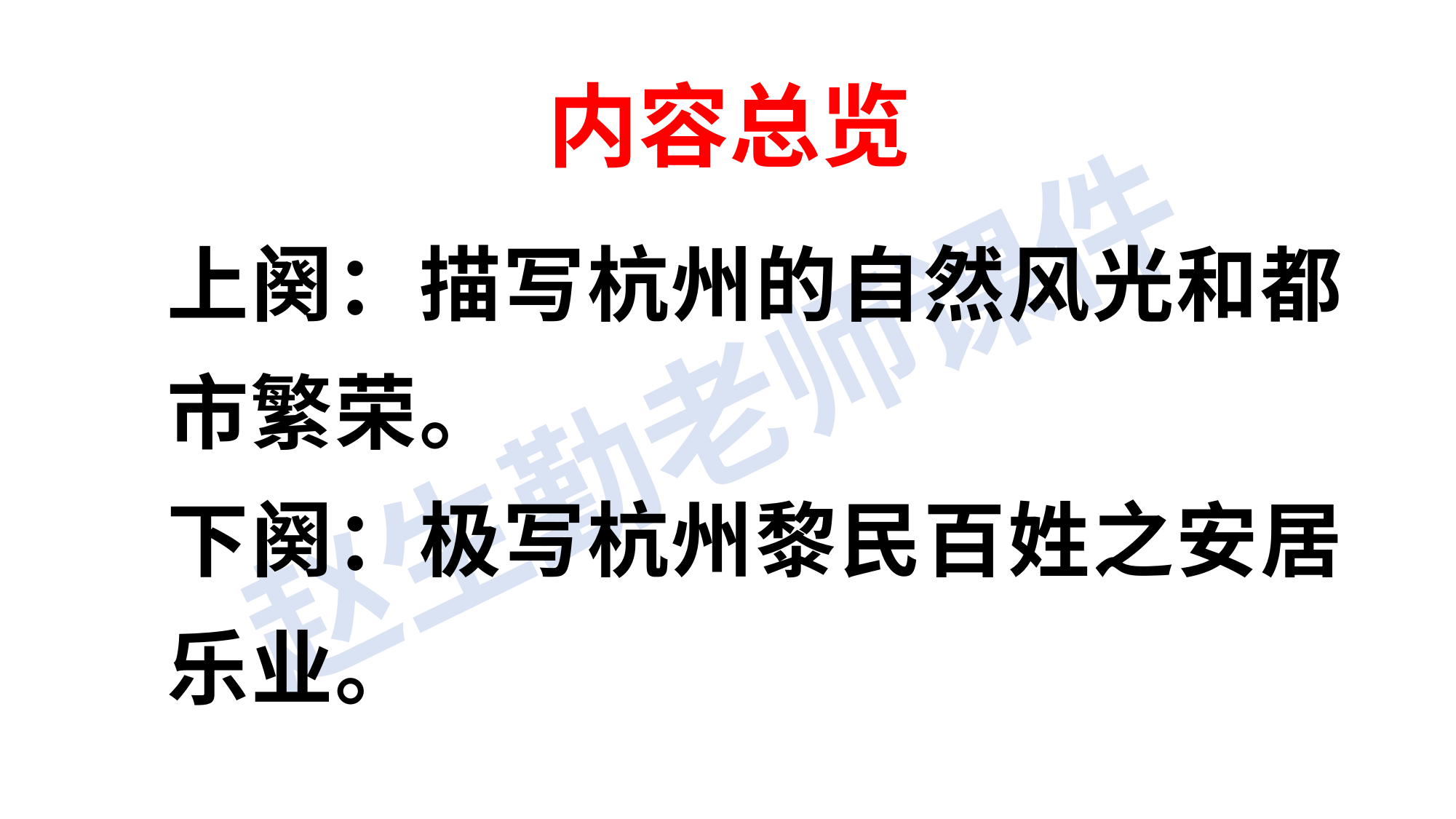

内容总览
上阕：描写杭州的自然风光和都市繁荣。
下阕：极写杭州黎民百姓之安居乐业。